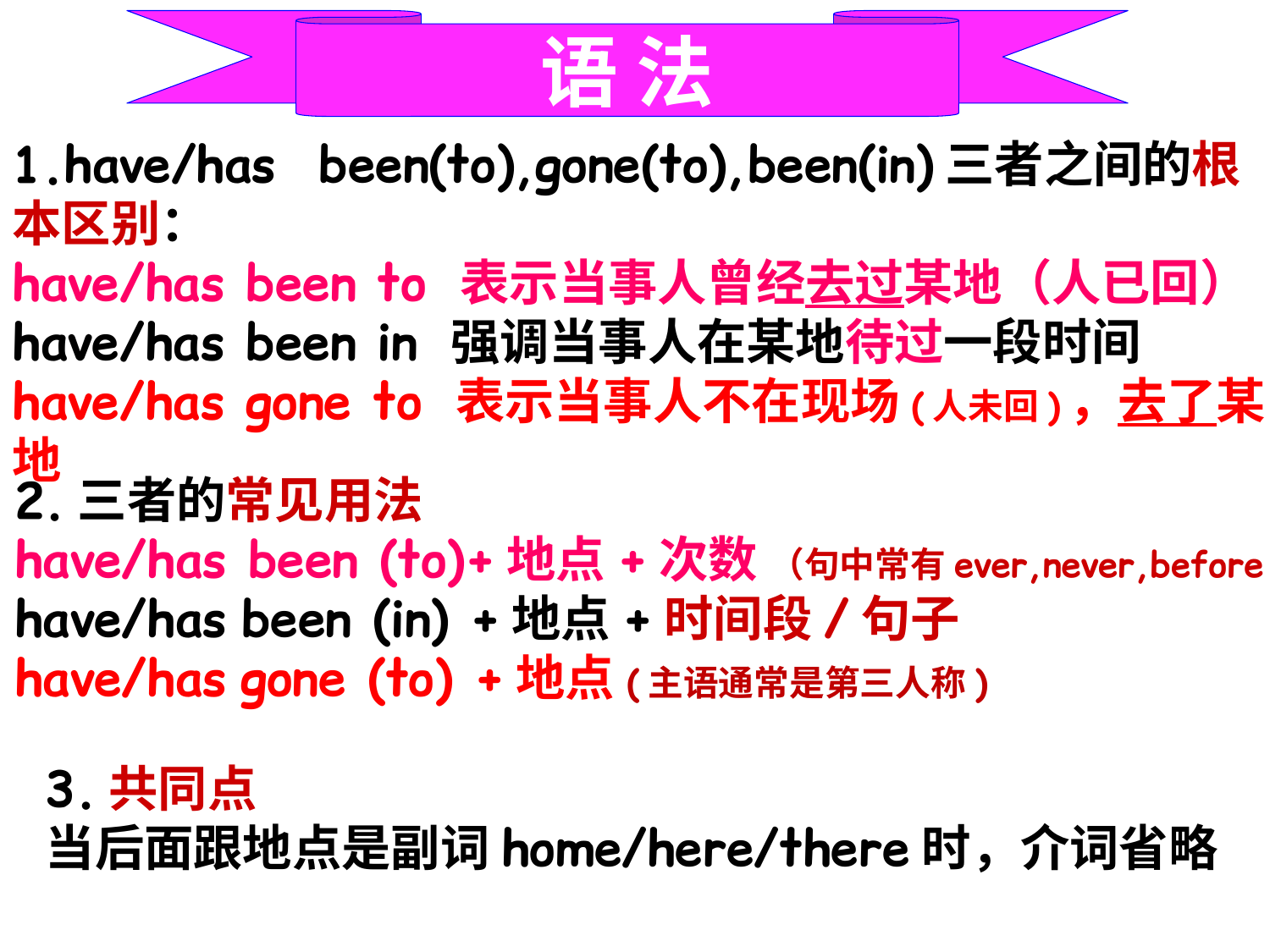

语 法
1.have/has  been(to),gone(to),been(in)三者之间的根本区别：
have/has been to 表示当事人曾经去过某地（人已回）
have/has been in 强调当事人在某地待过一段时间
have/has gone to 表示当事人不在现场(人未回)，去了某地

2.三者的常见用法
have/has been (to)+地点+次数 （句中常有ever,never,before）
have/has been (in) +地点+时间段/句子
have/has gone (to) +地点(主语通常是第三人称)

3.共同点
当后面跟地点是副词home/here/there时，介词省略